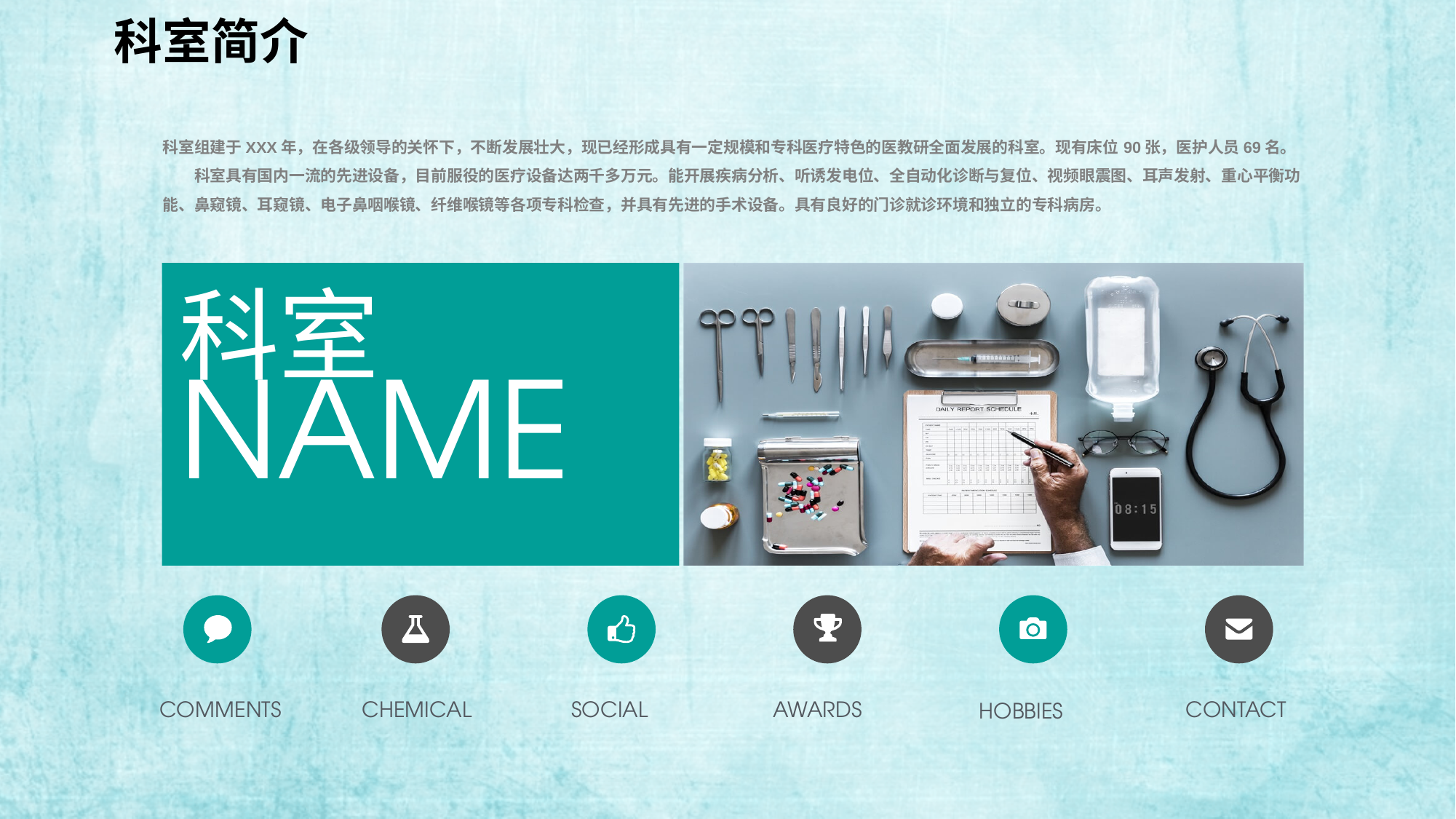

科室简介
科室组建于XXX年，在各级领导的关怀下，不断发展壮大，现已经形成具有一定规模和专科医疗特色的医教研全面发展的科室。现有床位90张，医护人员69名。
　　科室具有国内一流的先进设备，目前服役的医疗设备达两千多万元。能开展疾病分析、听诱发电位、全自动化诊断与复位、视频眼震图、耳声发射、重心平衡功能、鼻窥镜、耳窥镜、电子鼻咽喉镜、纤维喉镜等各项专科检查，并具有先进的手术设备。具有良好的门诊就诊环境和独立的专科病房。

科室
NAME

SOCIAL
AWARDS
CONTACT
COMMENTS
CHEMICAL
HOBBIES